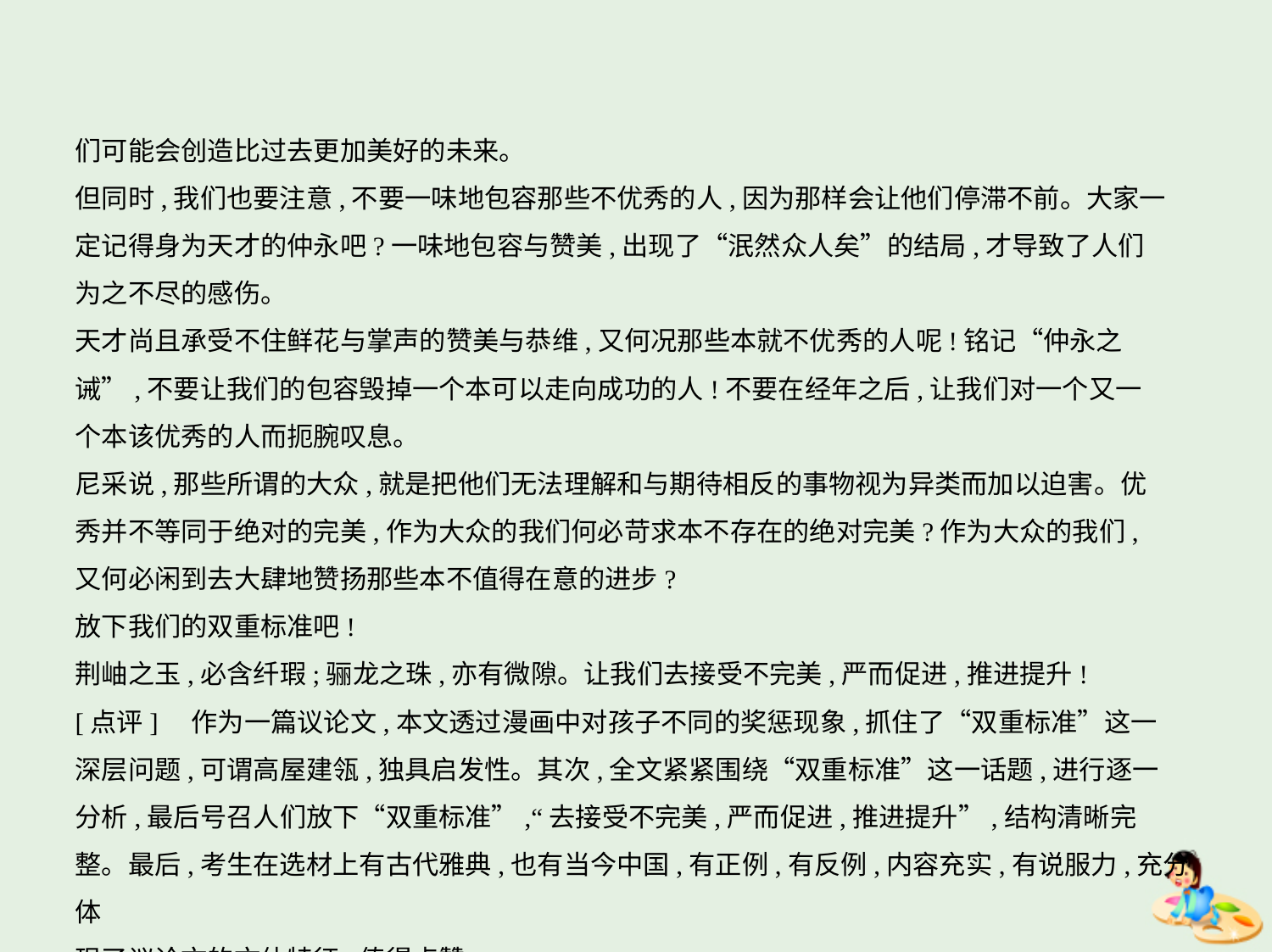

们可能会创造比过去更加美好的未来。
但同时,我们也要注意,不要一味地包容那些不优秀的人,因为那样会让他们停滞不前。大家一
定记得身为天才的仲永吧?一味地包容与赞美,出现了“泯然众人矣”的结局,才导致了人们
为之不尽的感伤。
天才尚且承受不住鲜花与掌声的赞美与恭维,又何况那些本就不优秀的人呢!铭记“仲永之
诫”,不要让我们的包容毁掉一个本可以走向成功的人!不要在经年之后,让我们对一个又一
个本该优秀的人而扼腕叹息。
尼采说,那些所谓的大众,就是把他们无法理解和与期待相反的事物视为异类而加以迫害。优
秀并不等同于绝对的完美,作为大众的我们何必苛求本不存在的绝对完美?作为大众的我们,
又何必闲到去大肆地赞扬那些本不值得在意的进步?
放下我们的双重标准吧!
荆岫之玉,必含纤瑕;骊龙之珠,亦有微隙。让我们去接受不完美,严而促进,推进提升!
[点评]　作为一篇议论文,本文透过漫画中对孩子不同的奖惩现象,抓住了“双重标准”这一
深层问题,可谓高屋建瓴,独具启发性。其次,全文紧紧围绕“双重标准”这一话题,进行逐一
分析,最后号召人们放下“双重标准”,“去接受不完美,严而促进,推进提升”,结构清晰完
整。最后,考生在选材上有古代雅典,也有当今中国,有正例,有反例,内容充实,有说服力,充分体
现了议论文的文体特征,值得点赞。